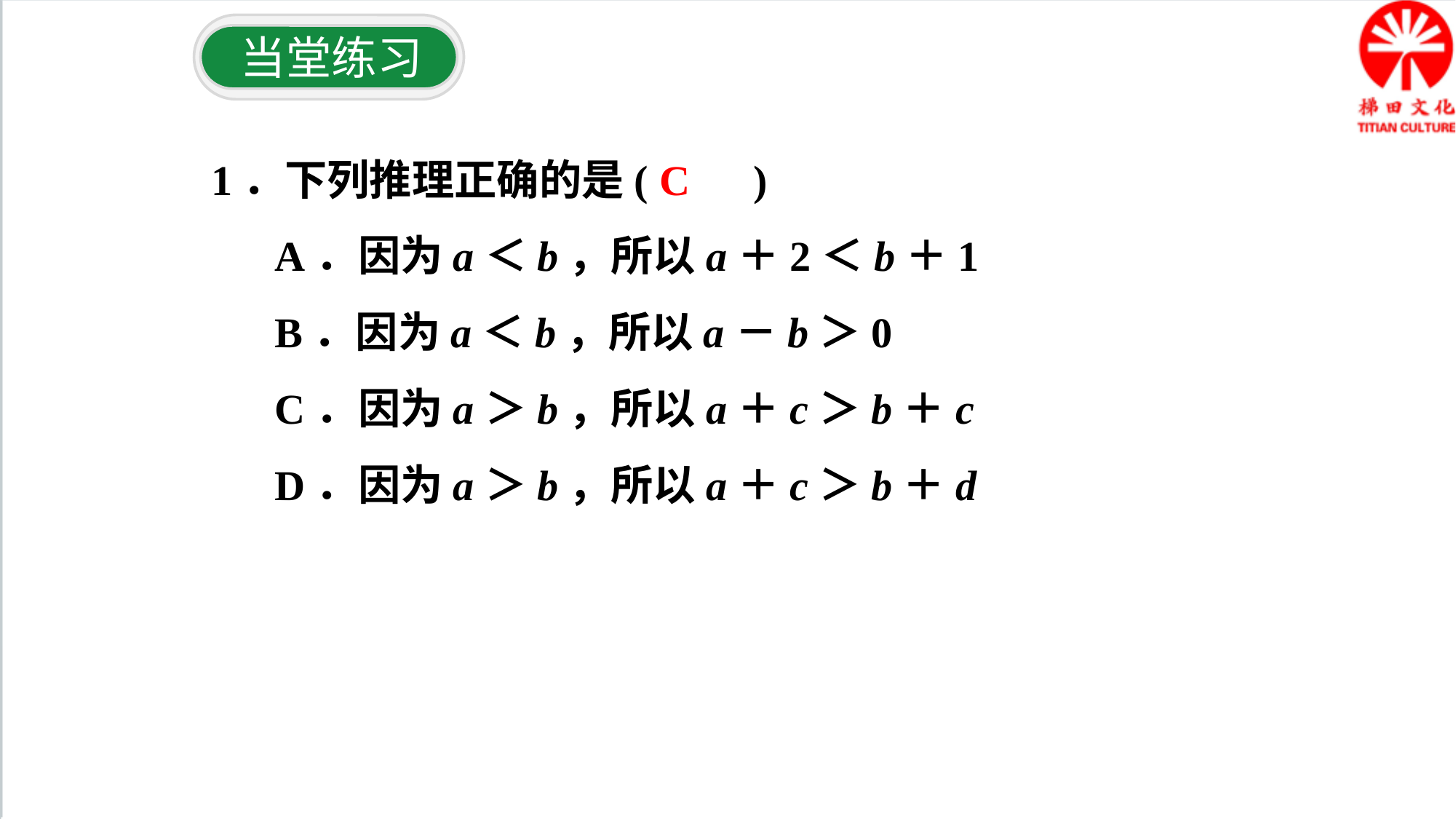

当堂练习
1．下列推理正确的是(　　)
A．因为a＜b，所以a＋2＜b＋1
B．因为a＜b，所以a－b＞0
C．因为a＞b，所以a＋c＞b＋c
D．因为a＞b，所以a＋c＞b＋d
C